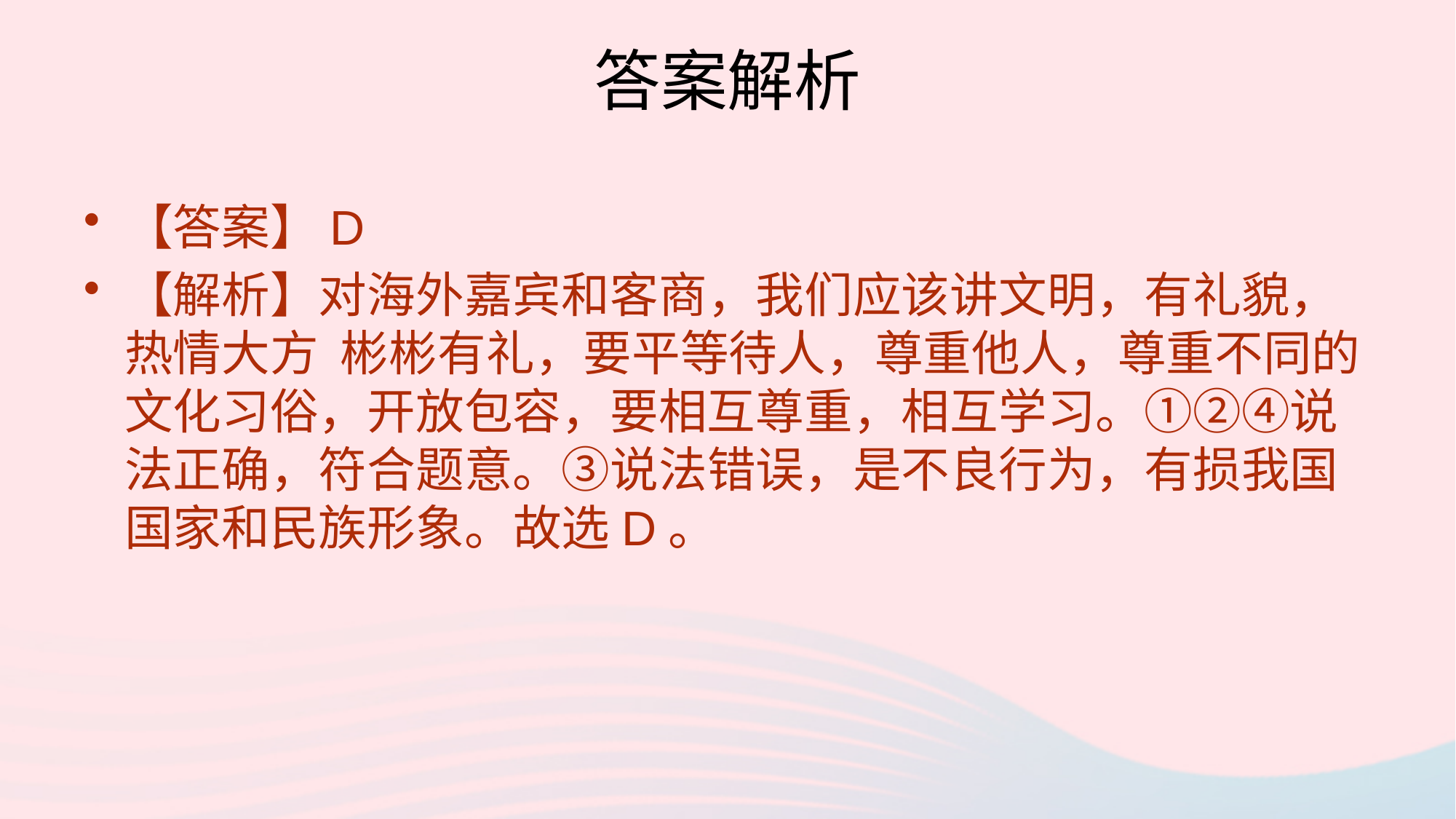

# 答案解析
【答案】D
【解析】对海外嘉宾和客商，我们应该讲文明，有礼貌，热情大方  彬彬有礼，要平等待人，尊重他人，尊重不同的文化习俗，开放包容，要相互尊重，相互学习。①②④说法正确，符合题意。③说法错误，是不良行为，有损我国国家和民族形象。故选D。